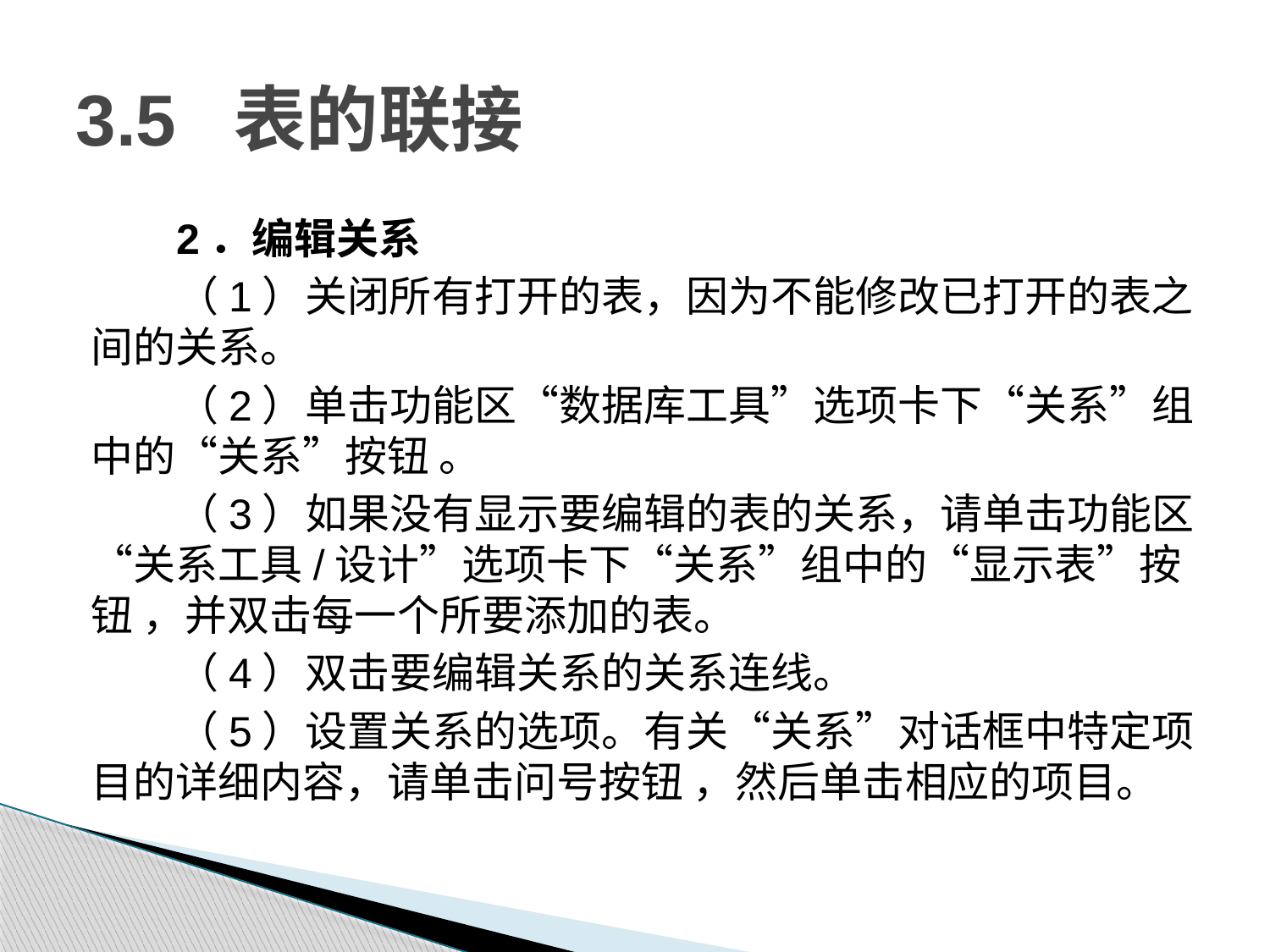

# 3.5  表的联接
2．编辑关系
（1）关闭所有打开的表，因为不能修改已打开的表之间的关系。
（2）单击功能区“数据库工具”选项卡下“关系”组中的“关系”按钮 。
（3）如果没有显示要编辑的表的关系，请单击功能区“关系工具/设计”选项卡下“关系”组中的“显示表”按钮 ，并双击每一个所要添加的表。
（4）双击要编辑关系的关系连线。
（5）设置关系的选项。有关“关系”对话框中特定项目的详细内容，请单击问号按钮 ，然后单击相应的项目。